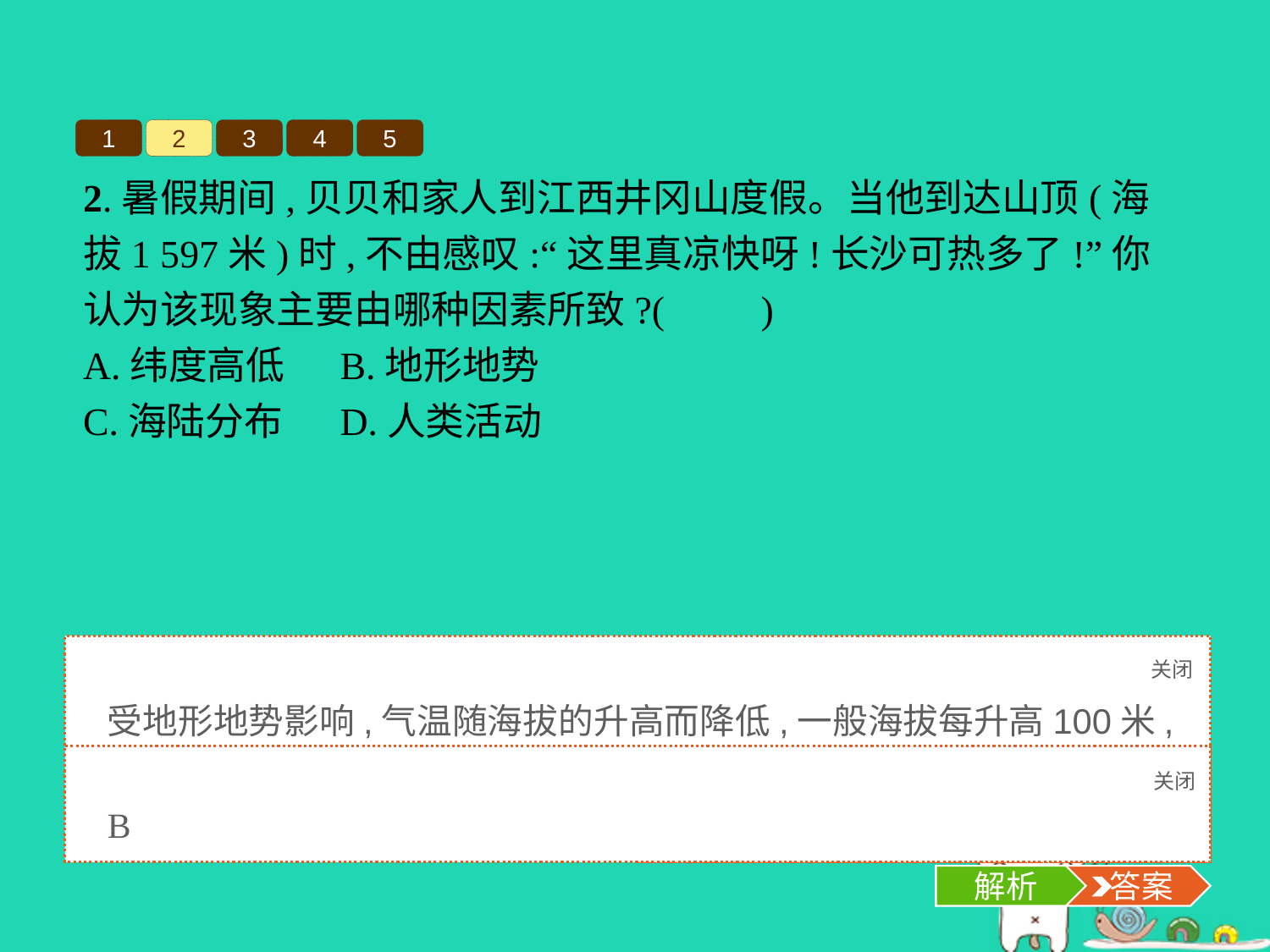

1
2
3
4
5
2.暑假期间,贝贝和家人到江西井冈山度假。当他到达山顶(海拔1 597米)时,不由感叹:“这里真凉快呀!长沙可热多了!”你认为该现象主要由哪种因素所致?(　　)
A.纬度高低	B.地形地势
C.海陆分布	D.人类活动

关闭
解析

受地形地势影响,气温随海拔的升高而降低,一般海拔每升高100米,气温约下降0.6 ℃。

关闭
解析
  答案

B
解析
  答案